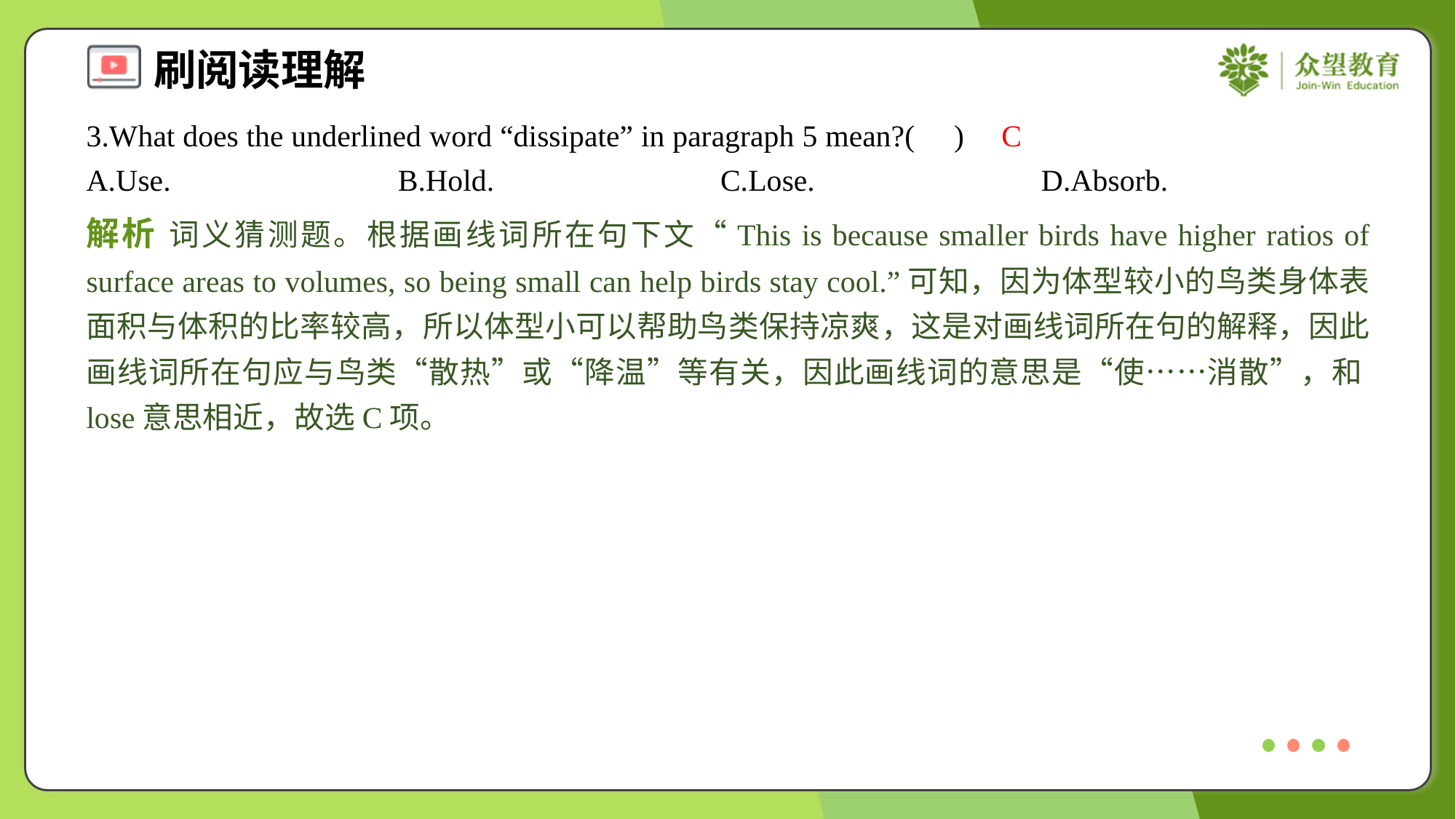

3.What does the underlined word “dissipate” in paragraph 5 mean?(     )
C
A.Use.	B.Hold.	C.Lose.	D.Absorb.
解析 词义猜测题。根据画线词所在句下文“This is because smaller birds have higher ratios of surface areas to volumes, so being small can help birds stay cool.”可知，因为体型较小的鸟类身体表面积与体积的比率较高，所以体型小可以帮助鸟类保持凉爽，这是对画线词所在句的解释，因此画线词所在句应与鸟类“散热”或“降温”等有关，因此画线词的意思是“使……消散”，和lose意思相近，故选C项。